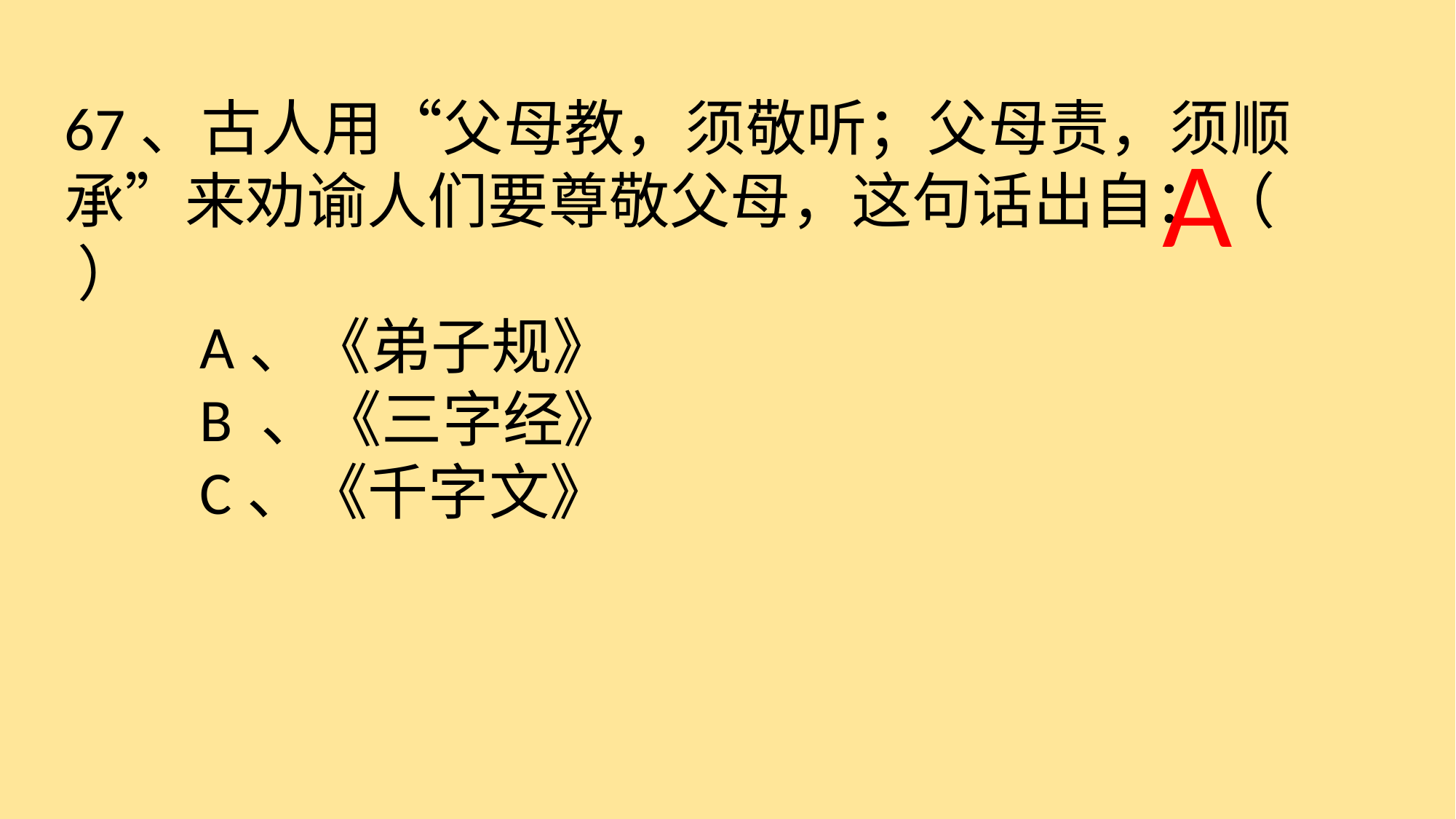

67、古人用“父母教，须敬听；父母责，须顺承”来劝谕人们要尊敬父母，这句话出自：（       ）
　　A、《弟子规》
　　B 、《三字经》
　　C、《千字文》
  A